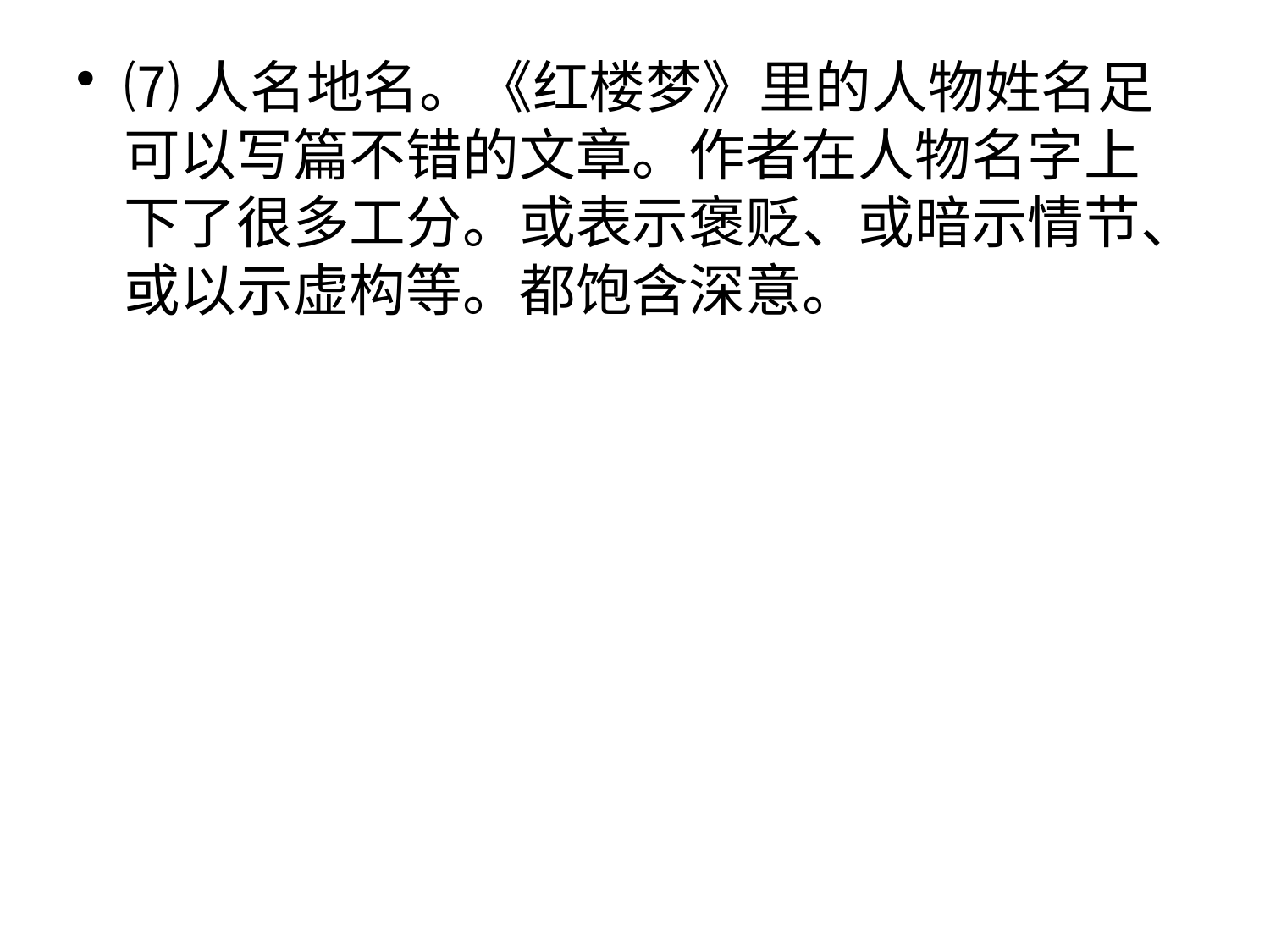

#
⑺人名地名。《红楼梦》里的人物姓名足可以写篇不错的文章。作者在人物名字上下了很多工分。或表示褒贬、或暗示情节、或以示虚构等。都饱含深意。